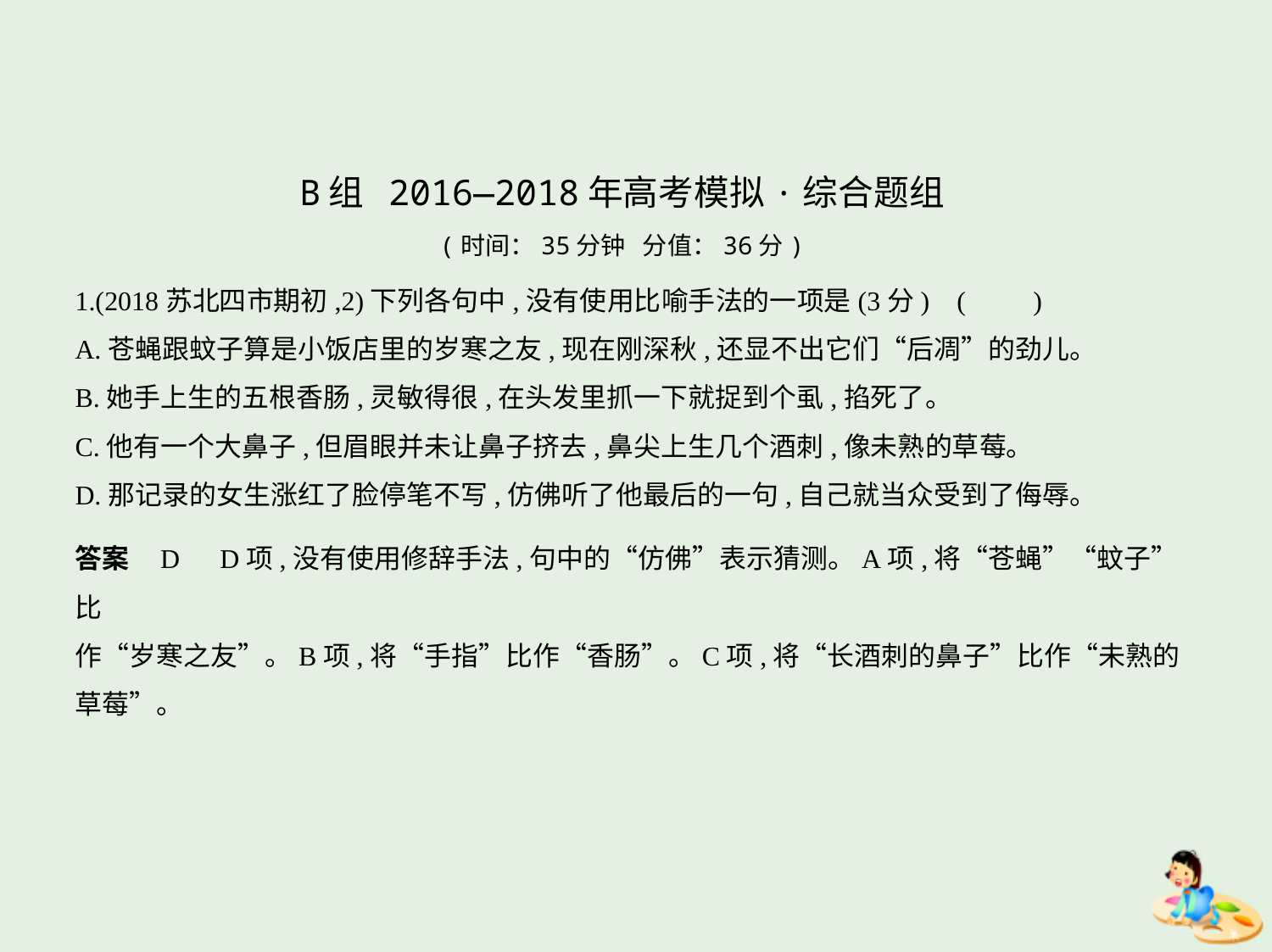

B组  2016—2018年高考模拟·综合题组
(时间：35分钟   分值：36分)
1.(2018苏北四市期初,2)下列各句中,没有使用比喻手法的一项是(3分) (　　)
A.苍蝇跟蚊子算是小饭店里的岁寒之友,现在刚深秋,还显不出它们“后凋”的劲儿。
B.她手上生的五根香肠,灵敏得很,在头发里抓一下就捉到个虱,掐死了。
C.他有一个大鼻子,但眉眼并未让鼻子挤去,鼻尖上生几个酒刺,像未熟的草莓。
D.那记录的女生涨红了脸停笔不写,仿佛听了他最后的一句,自己就当众受到了侮辱。
答案    D　D项,没有使用修辞手法,句中的“仿佛”表示猜测。A项,将“苍蝇”“蚊子”比
作“岁寒之友”。B项,将“手指”比作“香肠”。C项,将“长酒刺的鼻子”比作“未熟的
草莓”。